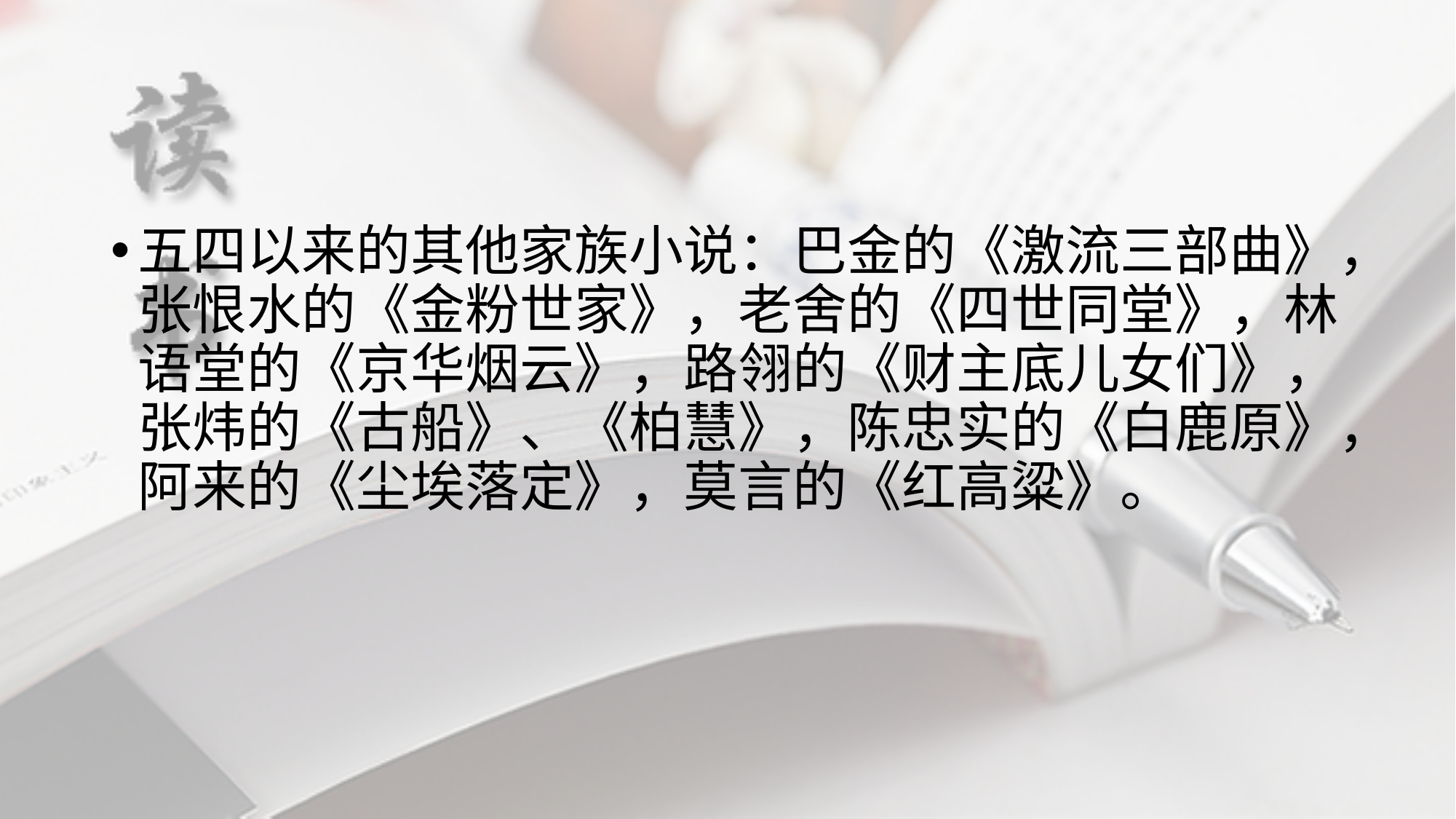

五四以来的其他家族小说：巴金的《激流三部曲》，张恨水的《金粉世家》，老舍的《四世同堂》，林语堂的《京华烟云》，路翎的《财主底儿女们》，张炜的《古船》、《柏慧》，陈忠实的《白鹿原》，阿来的《尘埃落定》，莫言的《红高粱》。